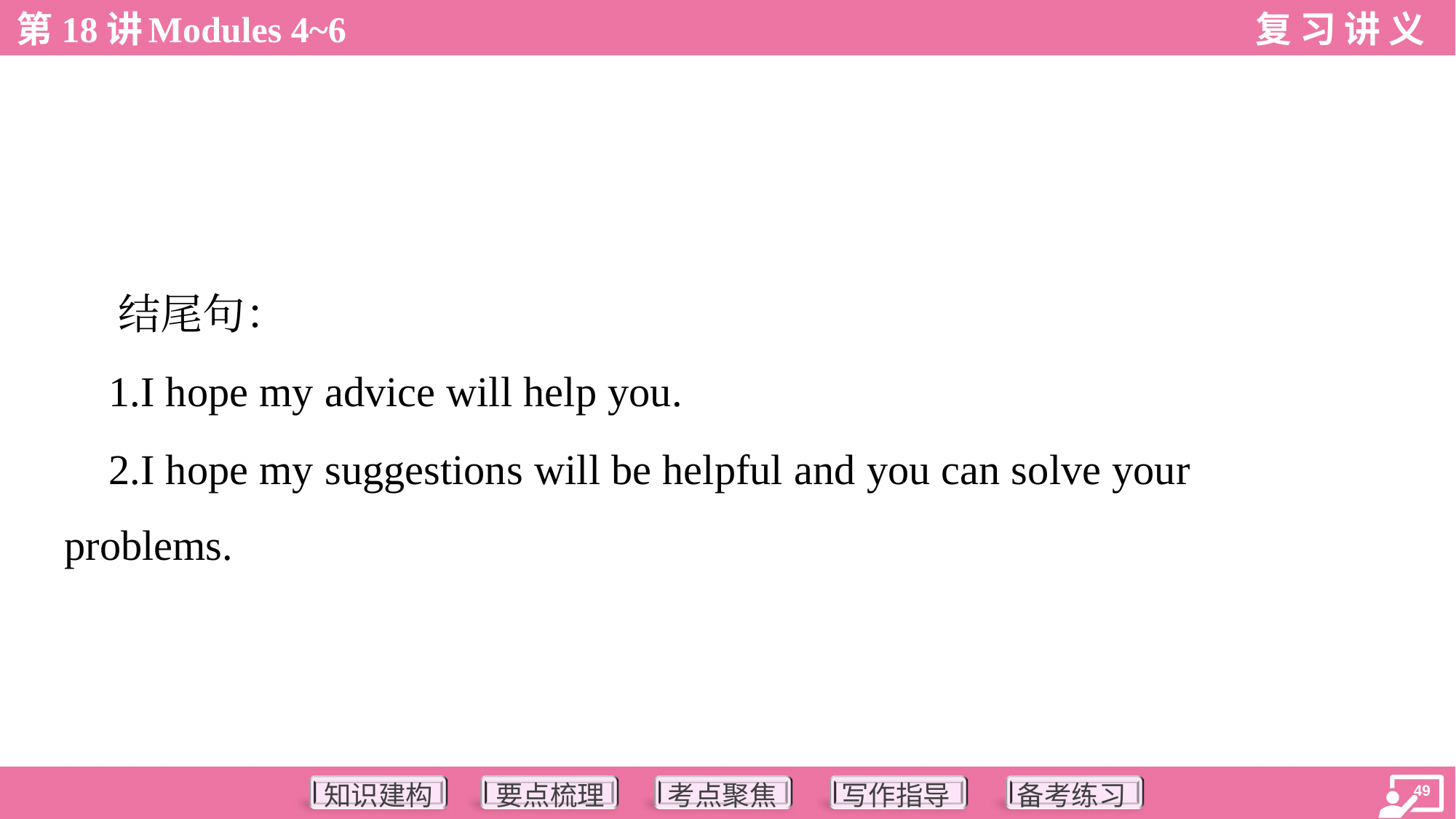

结尾句：
    1.I hope my advice will help you.
    2.I hope my suggestions will be helpful and you can solve your
problems.